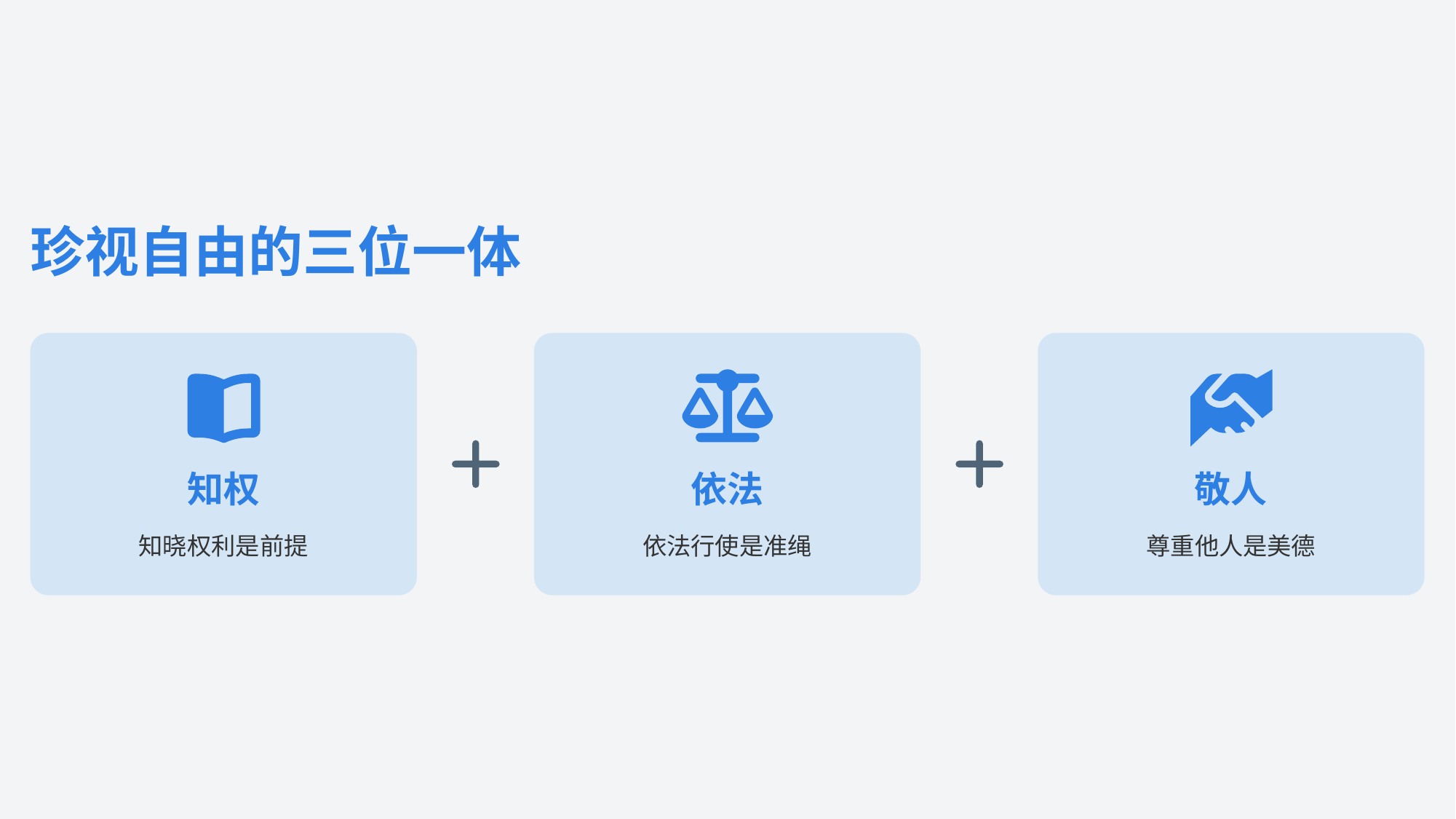

珍视自由的三位一体

知权
依法
敬人
知晓权利是前提
依法行使是准绳
尊重他人是美德